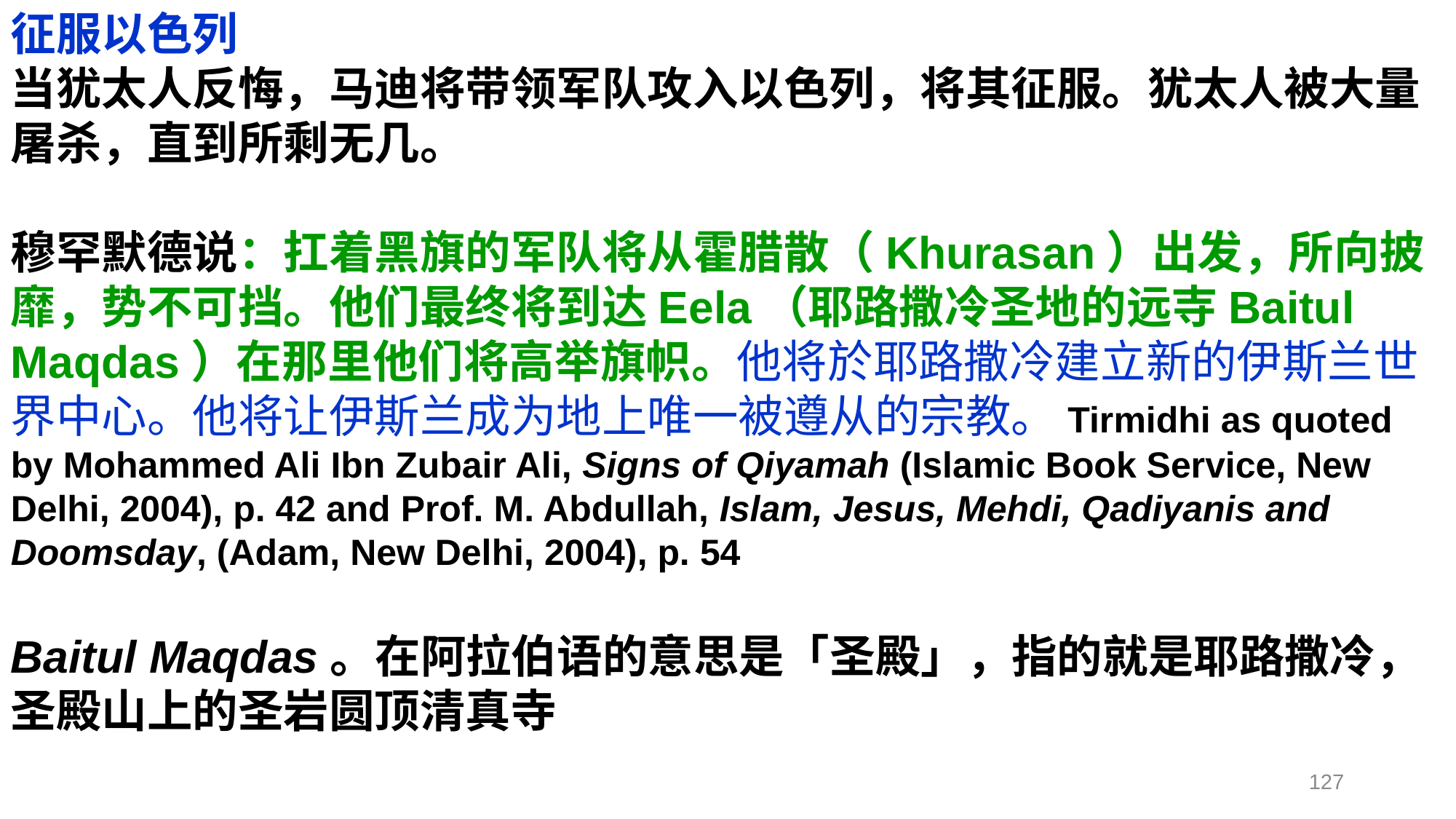

征服以色列
当犹太人反悔，马迪将带领军队攻入以色列，将其征服。犹太人被大量屠杀，直到所剩无几。

穆罕默德说：扛着黑旗的军队将从霍腊散（Khurasan）出发，所向披靡，势不可挡。他们最终将到达Eela（耶路撒冷圣地的远寺Baitul Maqdas）在那里他们将高举旗帜。他将於耶路撒冷建立新的伊斯兰世界中心。他将让伊斯兰成为地上唯一被遵从的宗教。Tirmidhi as quoted by Mohammed Ali Ibn Zubair Ali, Signs of Qiyamah (Islamic Book Service, New Delhi, 2004), p. 42 and Prof. M. Abdullah, Islam, Jesus, Mehdi, Qadiyanis and Doomsday, (Adam, New Delhi, 2004), p. 54

Baitul Maqdas。在阿拉伯语的意思是「圣殿」，指的就是耶路撒冷，圣殿山上的圣岩圆顶清真寺
127